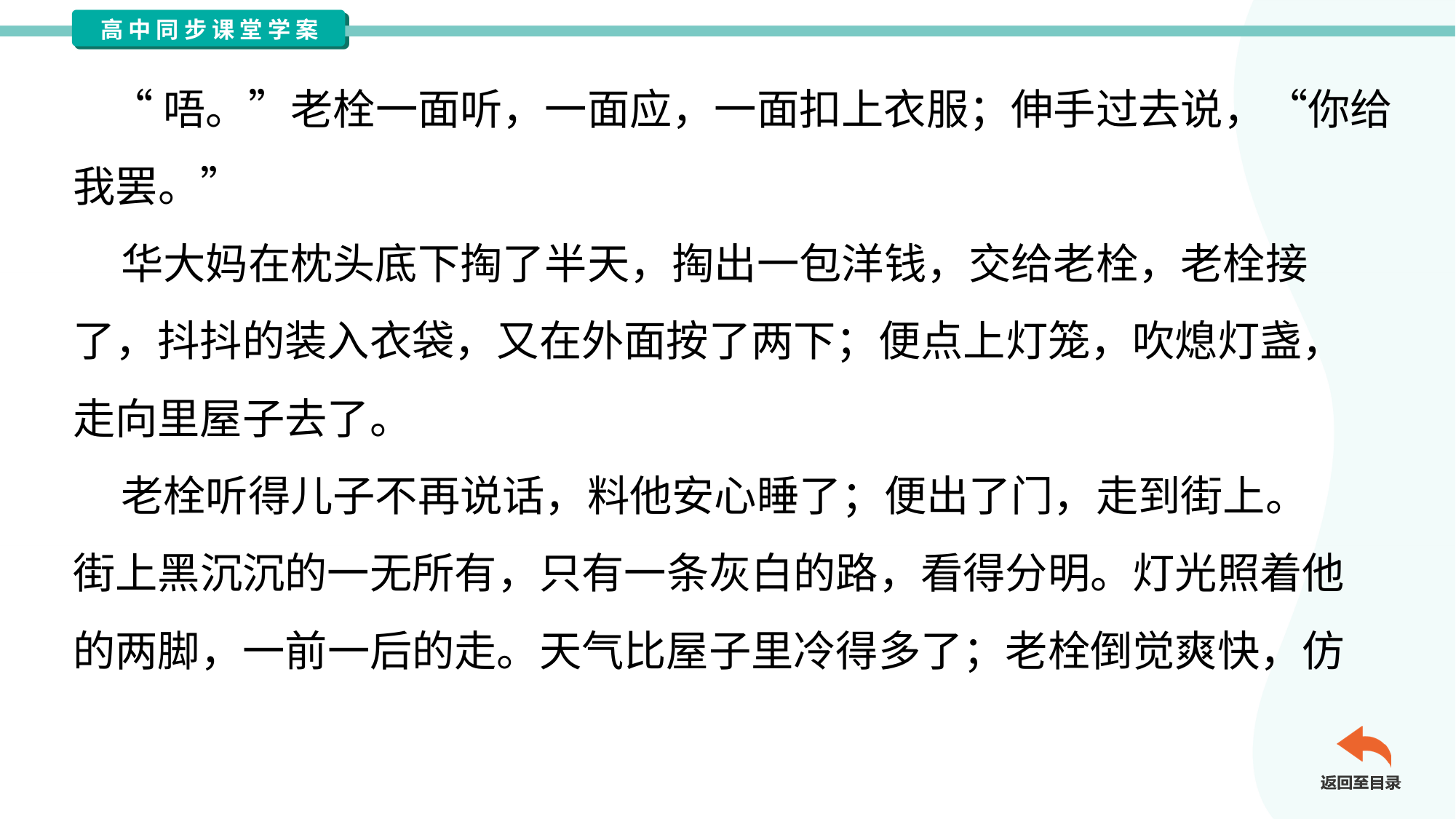

“唔。”老栓一面听，一面应，一面扣上衣服；伸手过去说，“你给
我罢。”
    华大妈在枕头底下掏了半天，掏出一包洋钱，交给老栓，老栓接
了，抖抖的装入衣袋，又在外面按了两下；便点上灯笼，吹熄灯盏，
走向里屋子去了。
    老栓听得儿子不再说话，料他安心睡了；便出了门，走到街上。
街上黑沉沉的一无所有，只有一条灰白的路，看得分明。灯光照着他
的两脚，一前一后的走。天气比屋子里冷得多了；老栓倒觉爽快，仿